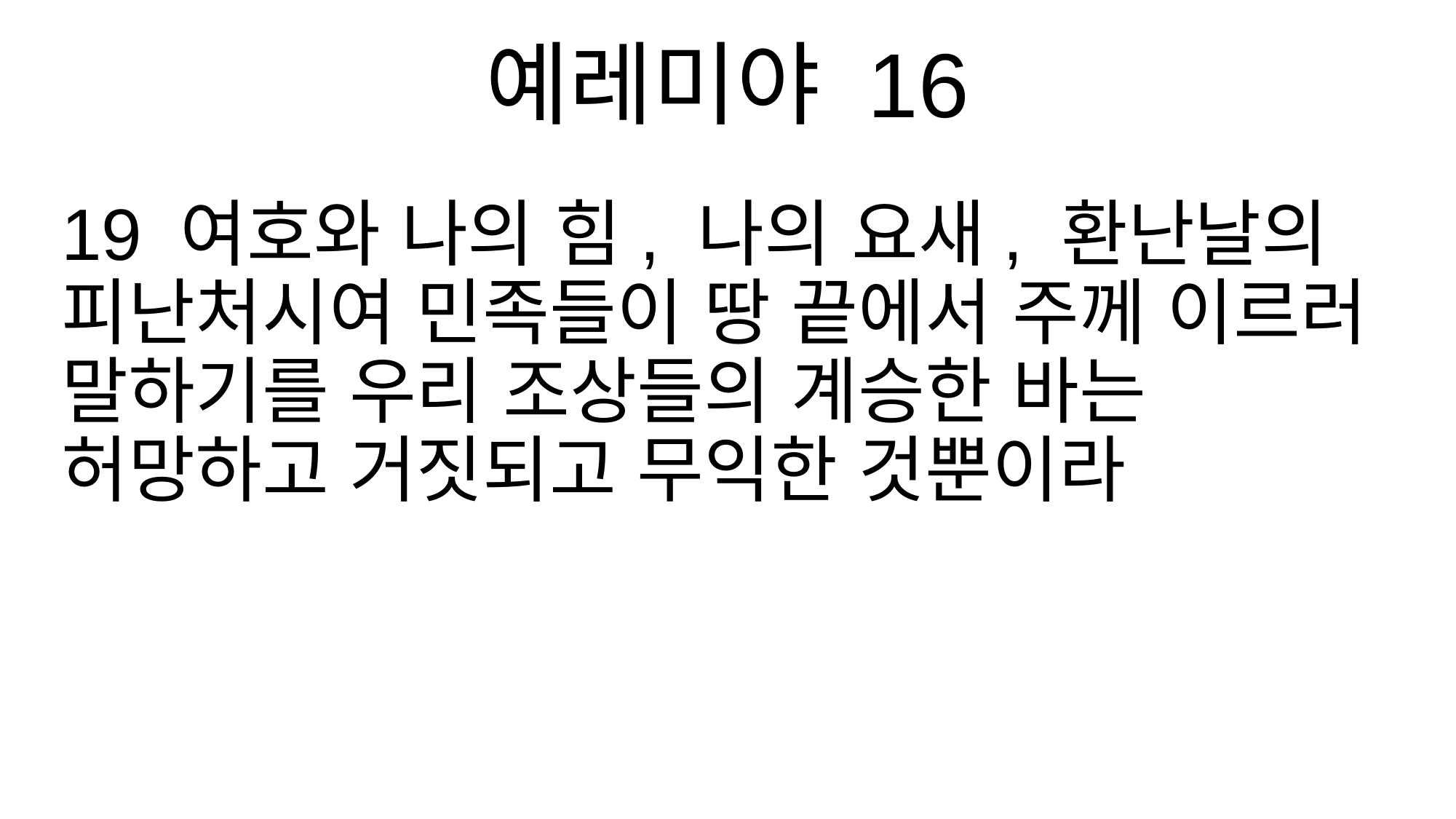

예레미야 16
19 여호와 나의 힘, 나의 요새, 환난날의 피난처시여 민족들이 땅 끝에서 주께 이르러 말하기를 우리 조상들의 계승한 바는 허망하고 거짓되고 무익한 것뿐이라